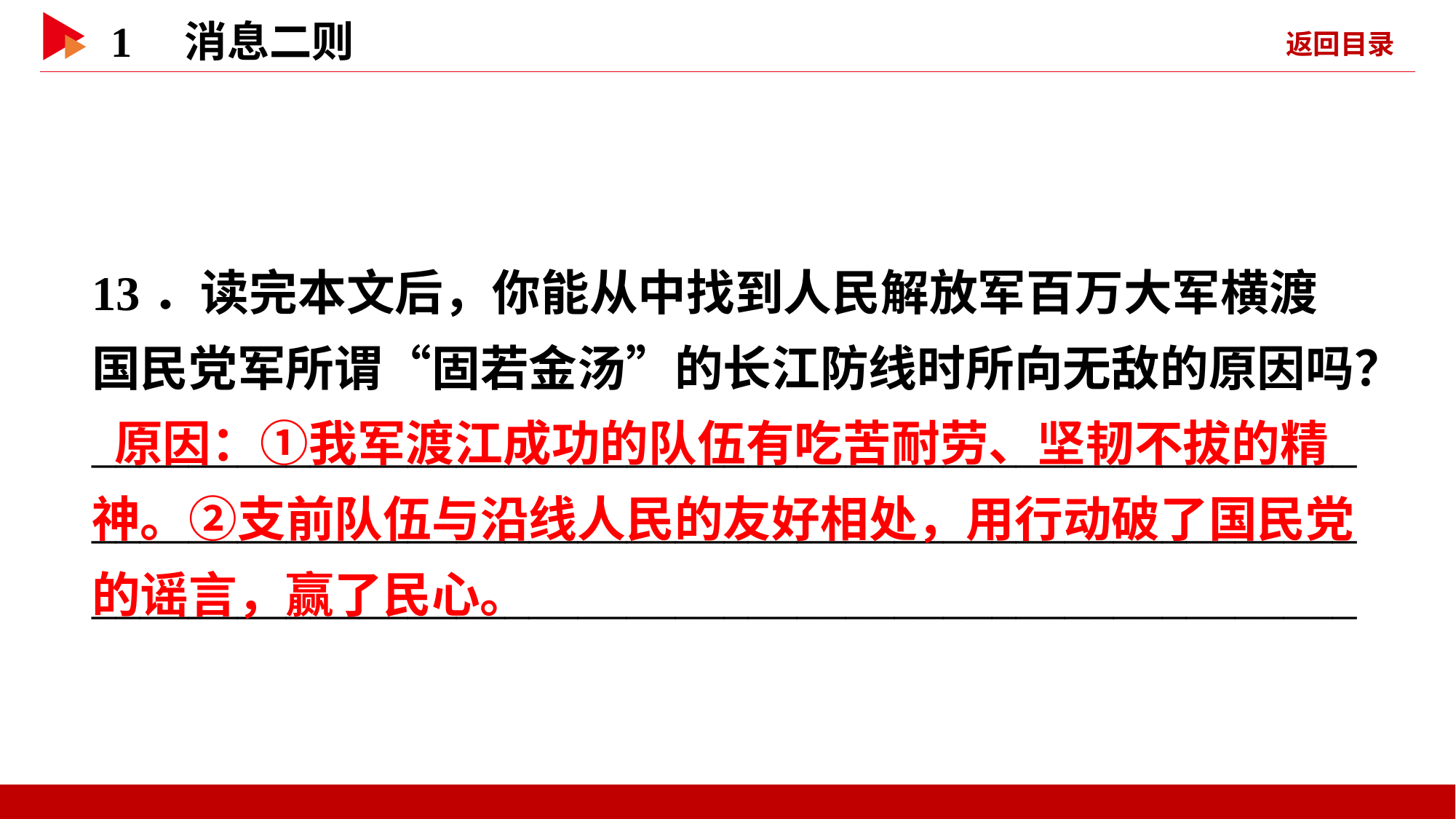

13．读完本文后，你能从中找到人民解放军百万大军横渡国民党军所谓“固若金汤”的长江防线时所向无敌的原因吗？
____________________________________________________________________________________________________________________________________________________________
 原因：①我军渡江成功的队伍有吃苦耐劳、坚韧不拔的精神。②支前队伍与沿线人民的友好相处，用行动破了国民党的谣言，赢了民心。